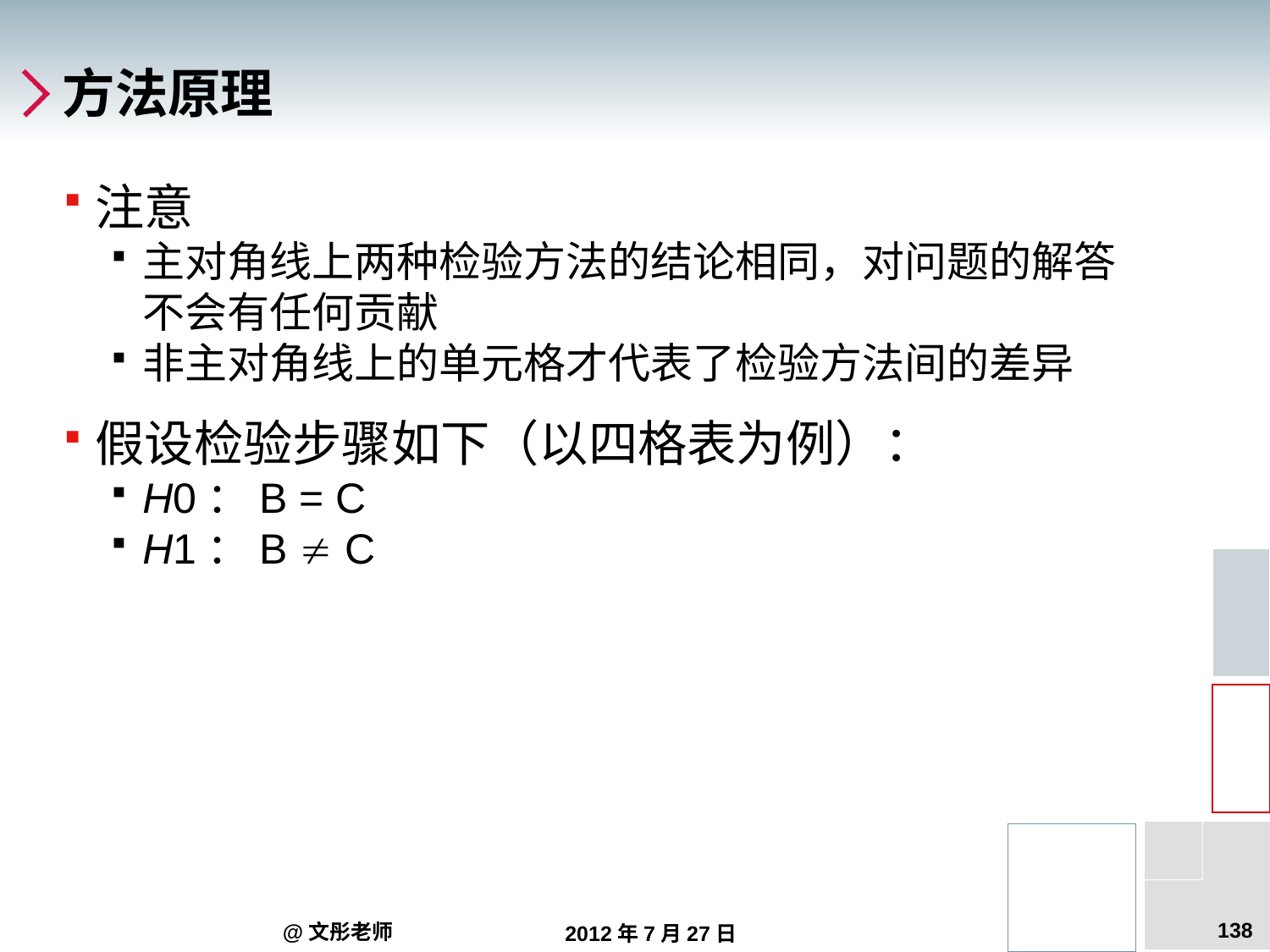

# 方法原理
注意
主对角线上两种检验方法的结论相同，对问题的解答不会有任何贡献
非主对角线上的单元格才代表了检验方法间的差异
假设检验步骤如下（以四格表为例）：
H0：B = C
H1：B ≠ C
138
@文彤老师

2012年7月27日